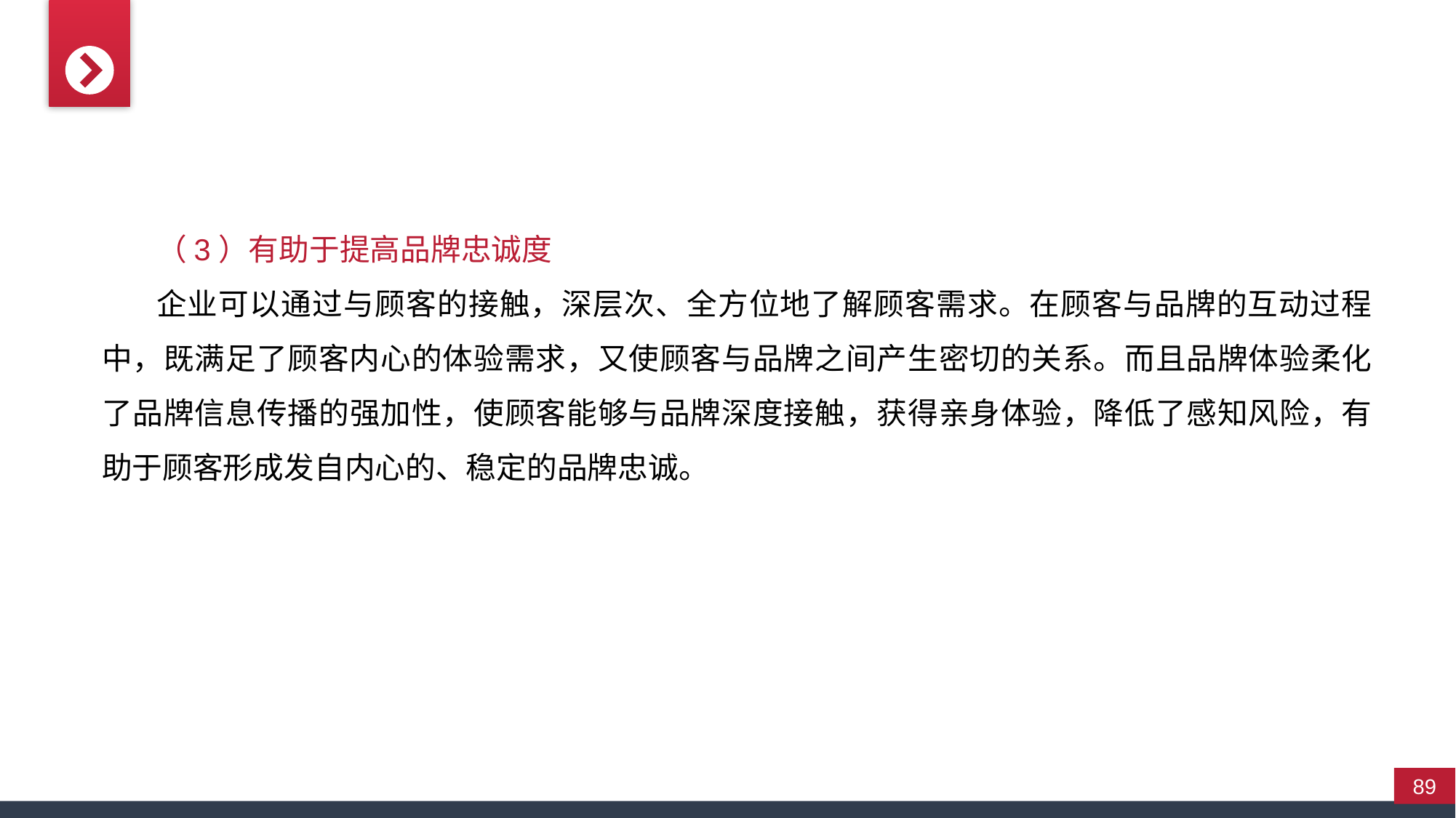

（3）有助于提高品牌忠诚度
企业可以通过与顾客的接触，深层次、全方位地了解顾客需求。在顾客与品牌的互动过程中，既满足了顾客内心的体验需求，又使顾客与品牌之间产生密切的关系。而且品牌体验柔化了品牌信息传播的强加性，使顾客能够与品牌深度接触，获得亲身体验，降低了感知风险，有助于顾客形成发自内心的、稳定的品牌忠诚。